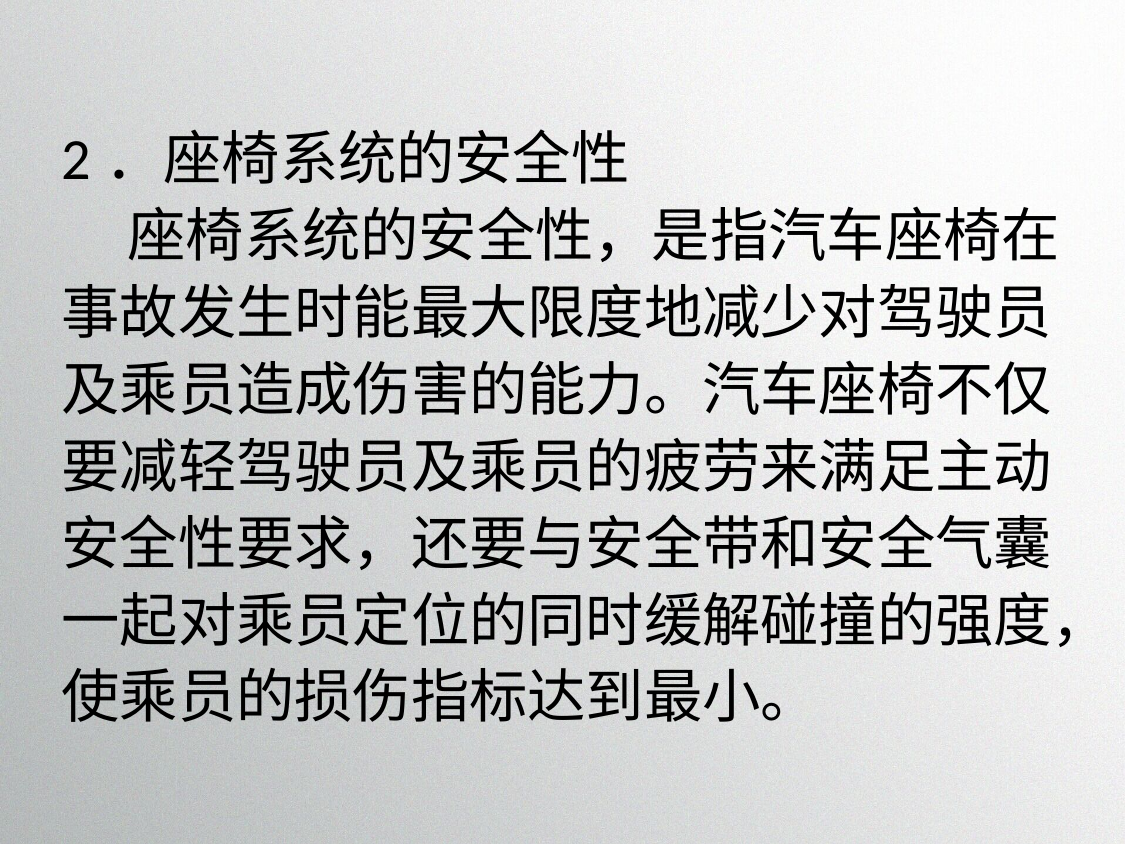

2．座椅系统的安全性
    座椅系统的安全性，是指汽车座椅在事故发生时能最大限度地减少对驾驶员及乘员造成伤害的能力。汽车座椅不仅要减轻驾驶员及乘员的疲劳来满足主动安全性要求，还要与安全带和安全气囊一起对乘员定位的同时缓解碰撞的强度，使乘员的损伤指标达到最小。